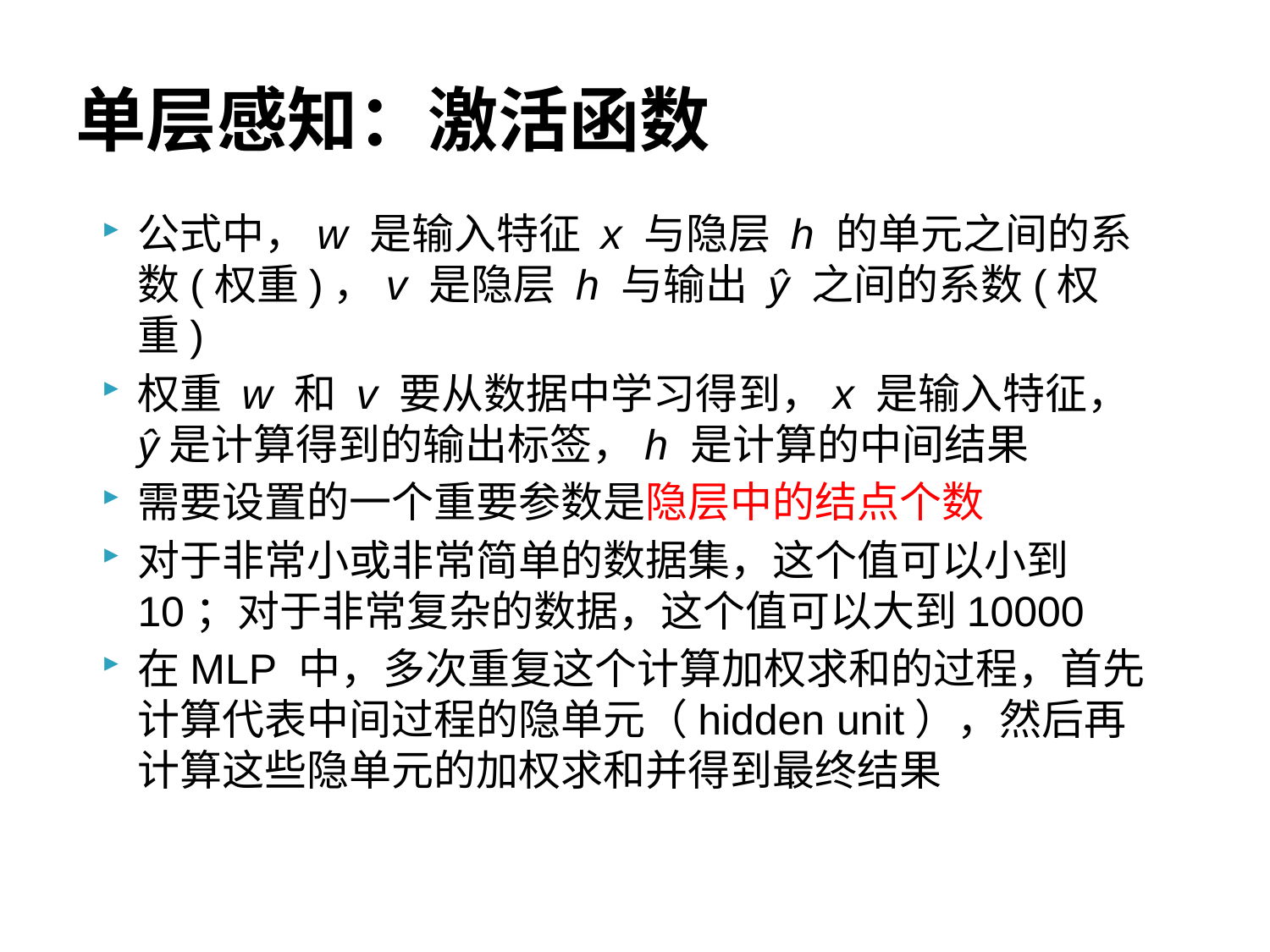

# 单层感知：激活函数
公式中，w 是输入特征 x 与隐层 h 的单元之间的系数(权重)，v 是隐层 h 与输出 ŷ 之间的系数(权重)
权重 w 和 v 要从数据中学习得到，x 是输入特征， ŷ是计算得到的输出标签，h 是计算的中间结果
需要设置的一个重要参数是隐层中的结点个数
对于非常小或非常简单的数据集，这个值可以小到10；对于非常复杂的数据，这个值可以大到10000
在MLP 中，多次重复这个计算加权求和的过程，首先计算代表中间过程的隐单元（hidden unit），然后再计算这些隐单元的加权求和并得到最终结果